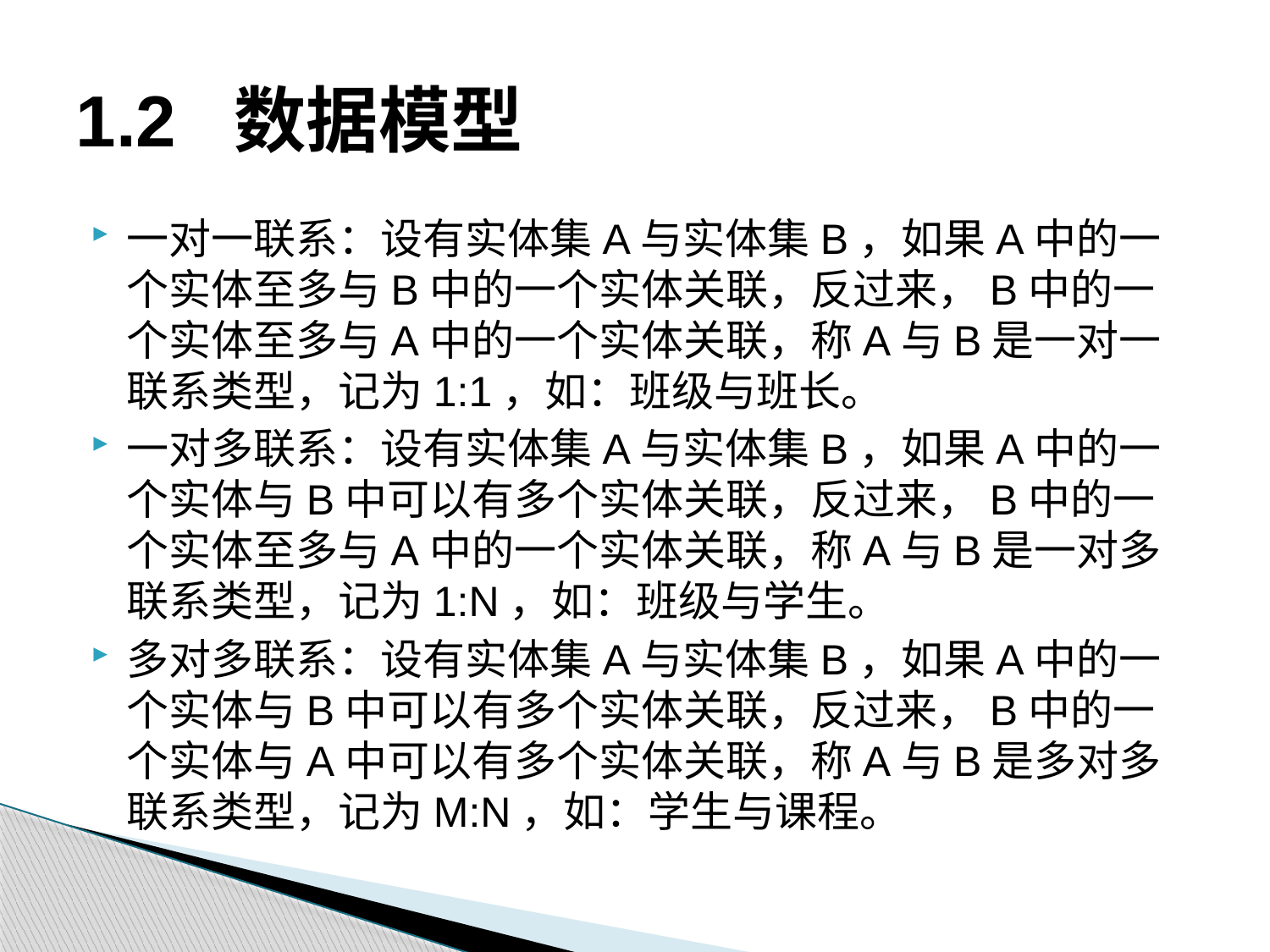

# 1.2  数据模型
一对一联系：设有实体集A与实体集B，如果A中的一个实体至多与B中的一个实体关联，反过来，B中的一个实体至多与A中的一个实体关联，称A与B是一对一联系类型，记为1:1，如：班级与班长。
一对多联系：设有实体集A与实体集B，如果A中的一个实体与B中可以有多个实体关联，反过来，B中的一个实体至多与A中的一个实体关联，称A与B是一对多联系类型，记为1:N，如：班级与学生。
多对多联系：设有实体集A与实体集B，如果A中的一个实体与B中可以有多个实体关联，反过来，B中的一个实体与A中可以有多个实体关联，称A与B是多对多联系类型，记为M:N，如：学生与课程。